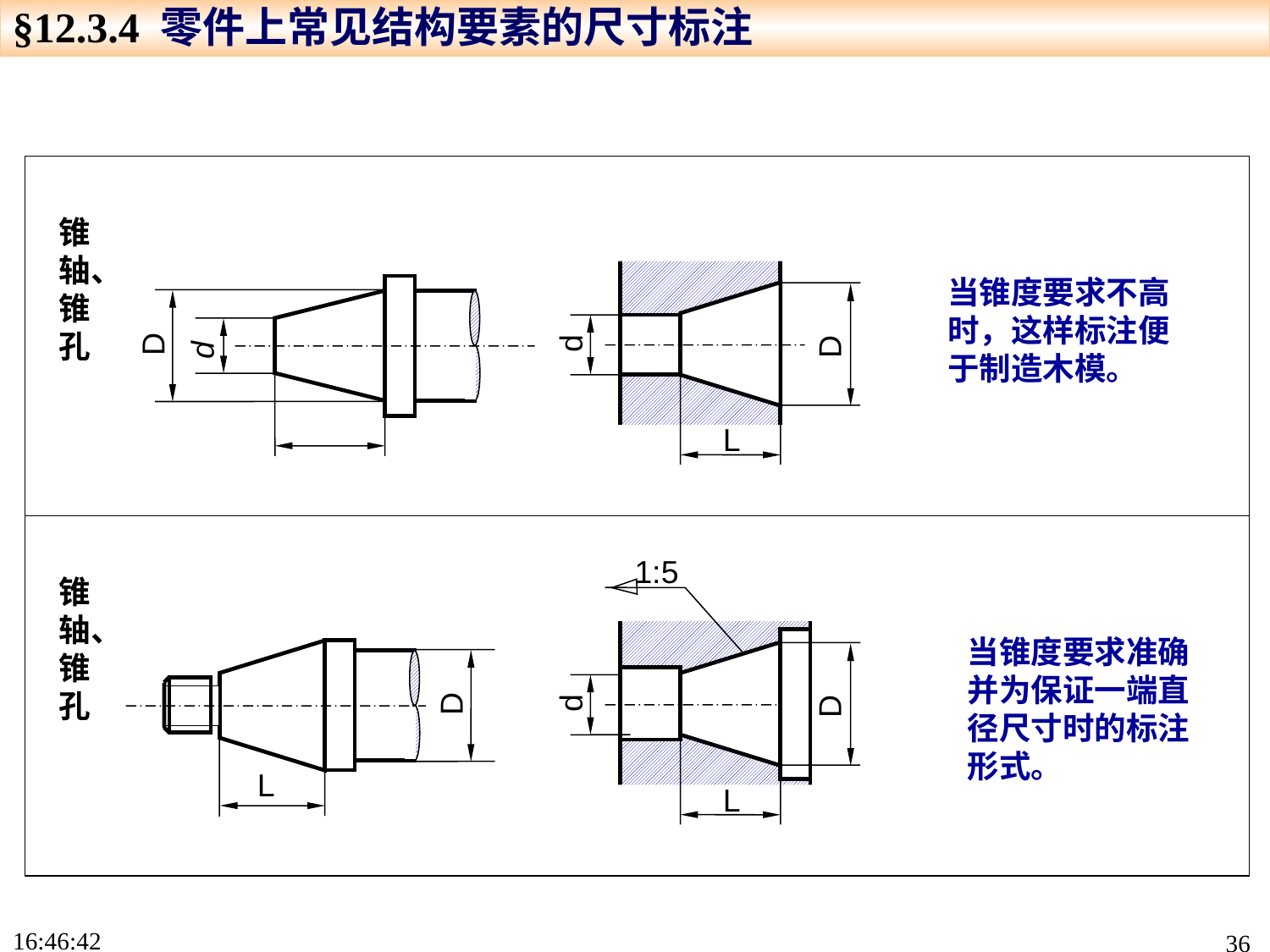

§12.3.4 零件上常见结构要素的尺寸标注

锥轴、锥孔

D
d

L

D
d

当锥度要求不高时，这样标注便于制造木模。

1:5

锥轴、锥孔

D

L

D
d

L

当锥度要求准确并为保证一端直径尺寸时的标注形式。
16:46:42
36